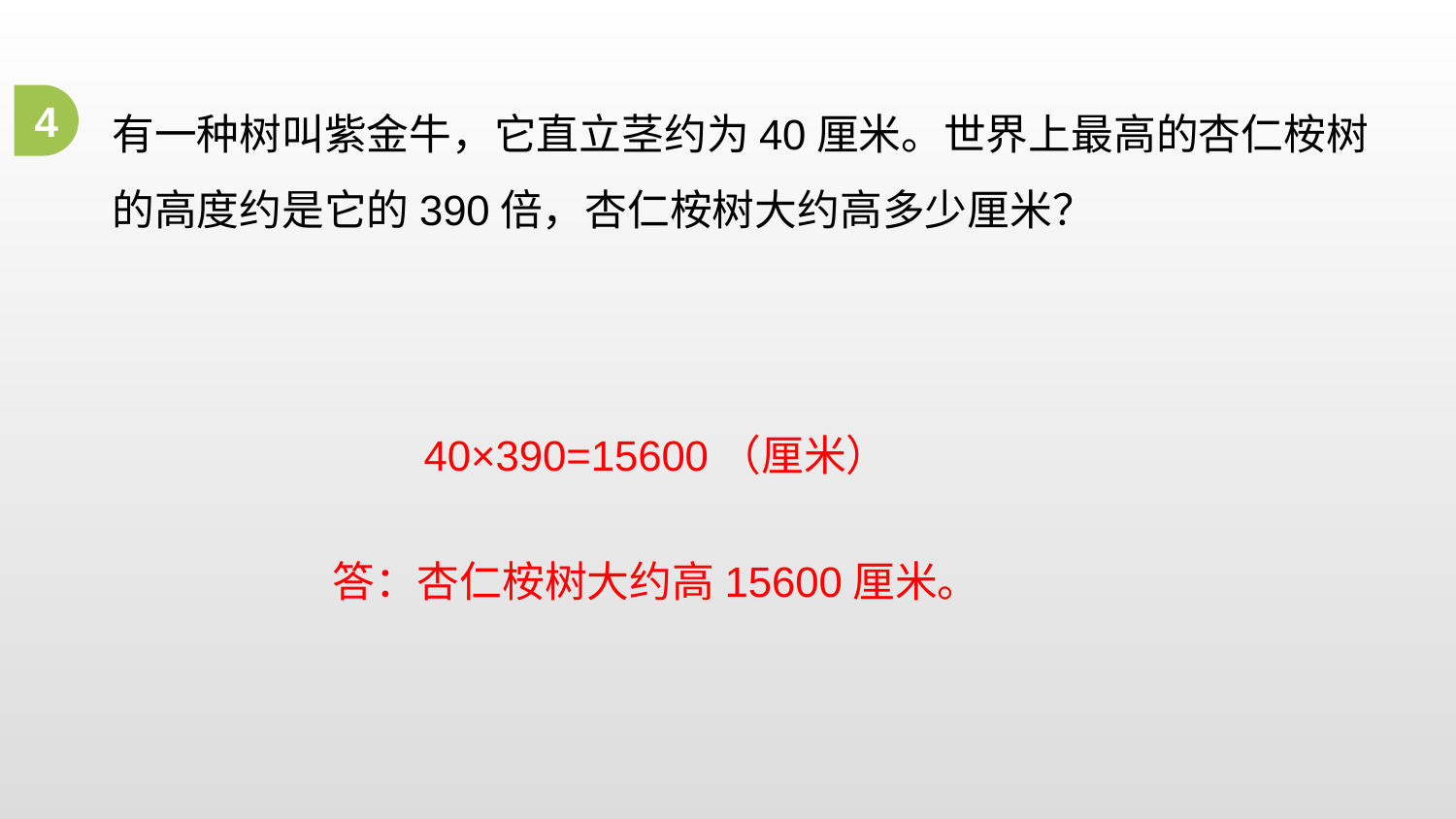

有一种树叫紫金牛，它直立茎约为40厘米。世界上最高的杏仁桉树的高度约是它的390倍，杏仁桉树大约高多少厘米？
4
40×390=15600（厘米）
答：杏仁桉树大约高15600厘米。